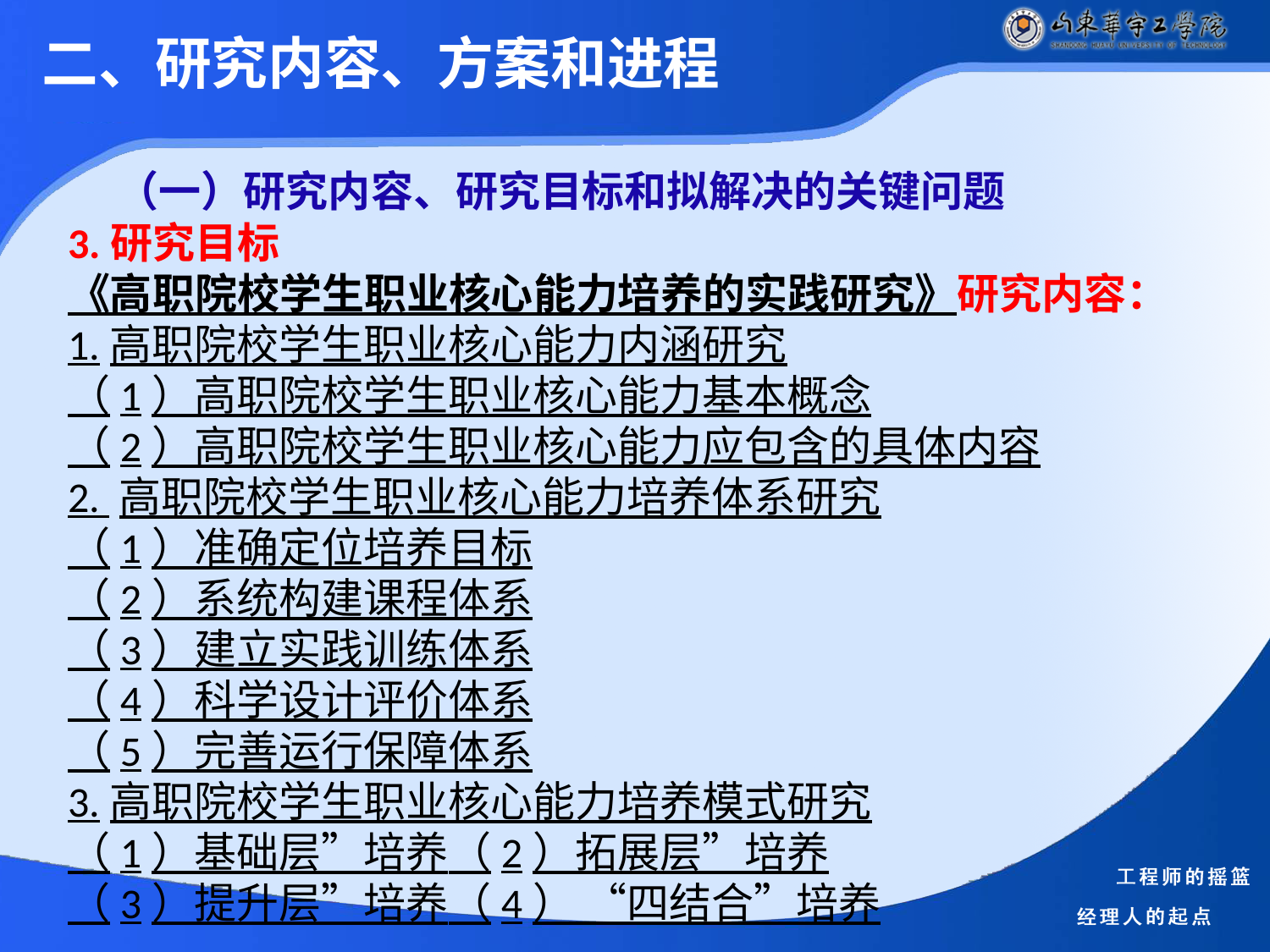

二、研究内容、方案和进程
（一）研究内容、研究目标和拟解决的关键问题
3.研究目标
《高职院校学生职业核心能力培养的实践研究》研究内容：
1.高职院校学生职业核心能力内涵研究
（1）高职院校学生职业核心能力基本概念
（2）高职院校学生职业核心能力应包含的具体内容
2. 高职院校学生职业核心能力培养体系研究
（1）准确定位培养目标
（2）系统构建课程体系
（3）建立实践训练体系
（4）科学设计评价体系
（5）完善运行保障体系
3.高职院校学生职业核心能力培养模式研究
（1）基础层”培养	（2）拓展层”培养
（3）提升层”培养	（4） “四结合”培养